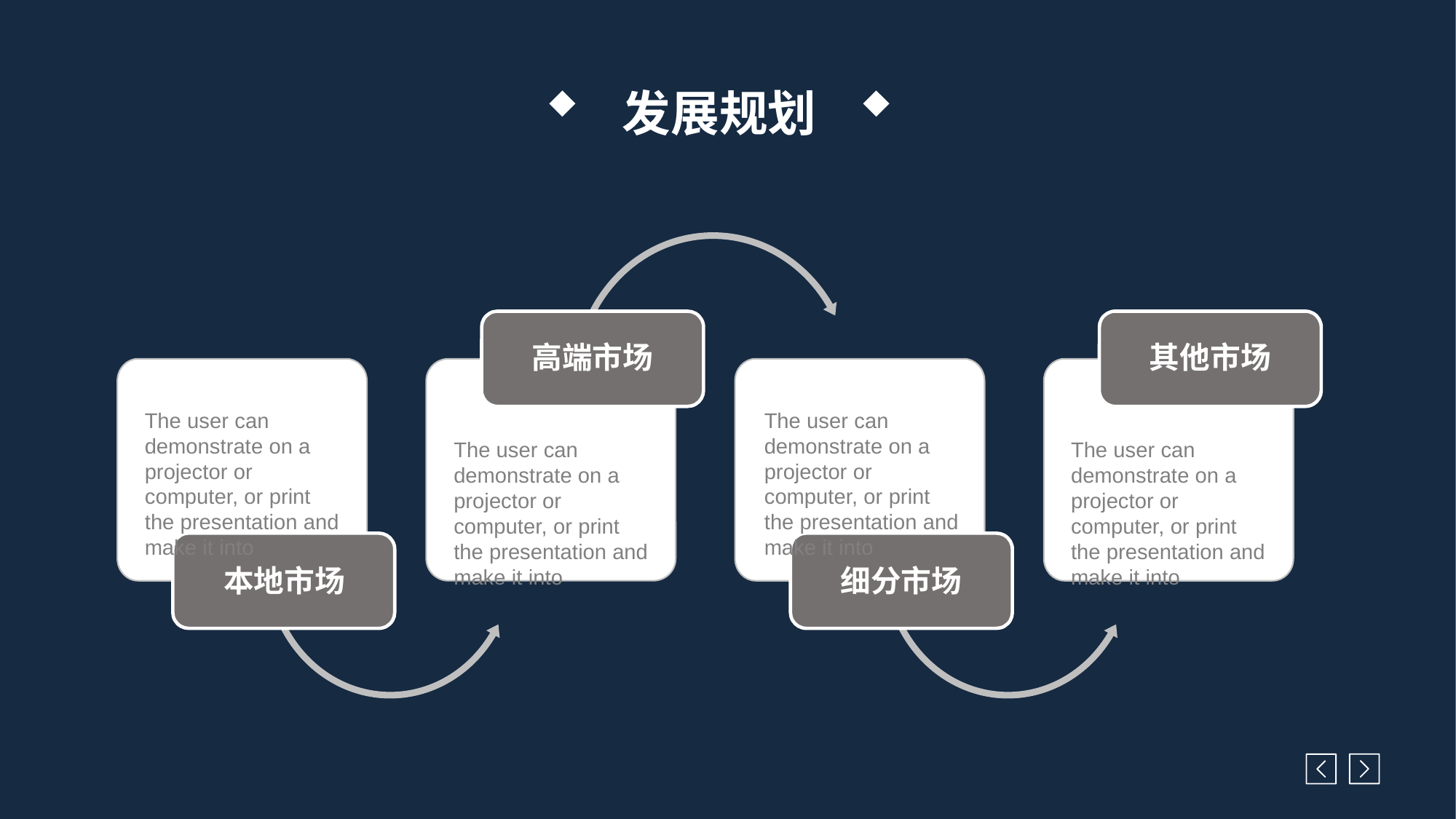

发展规划

高端市场
其他市场
The user can demonstrate on a projector or computer, or print the presentation and make it into
The user can demonstrate on a projector or computer, or print the presentation and make it into
The user can demonstrate on a projector or computer, or print the presentation and make it into
The user can demonstrate on a projector or computer, or print the presentation and make it into
本地市场
细分市场